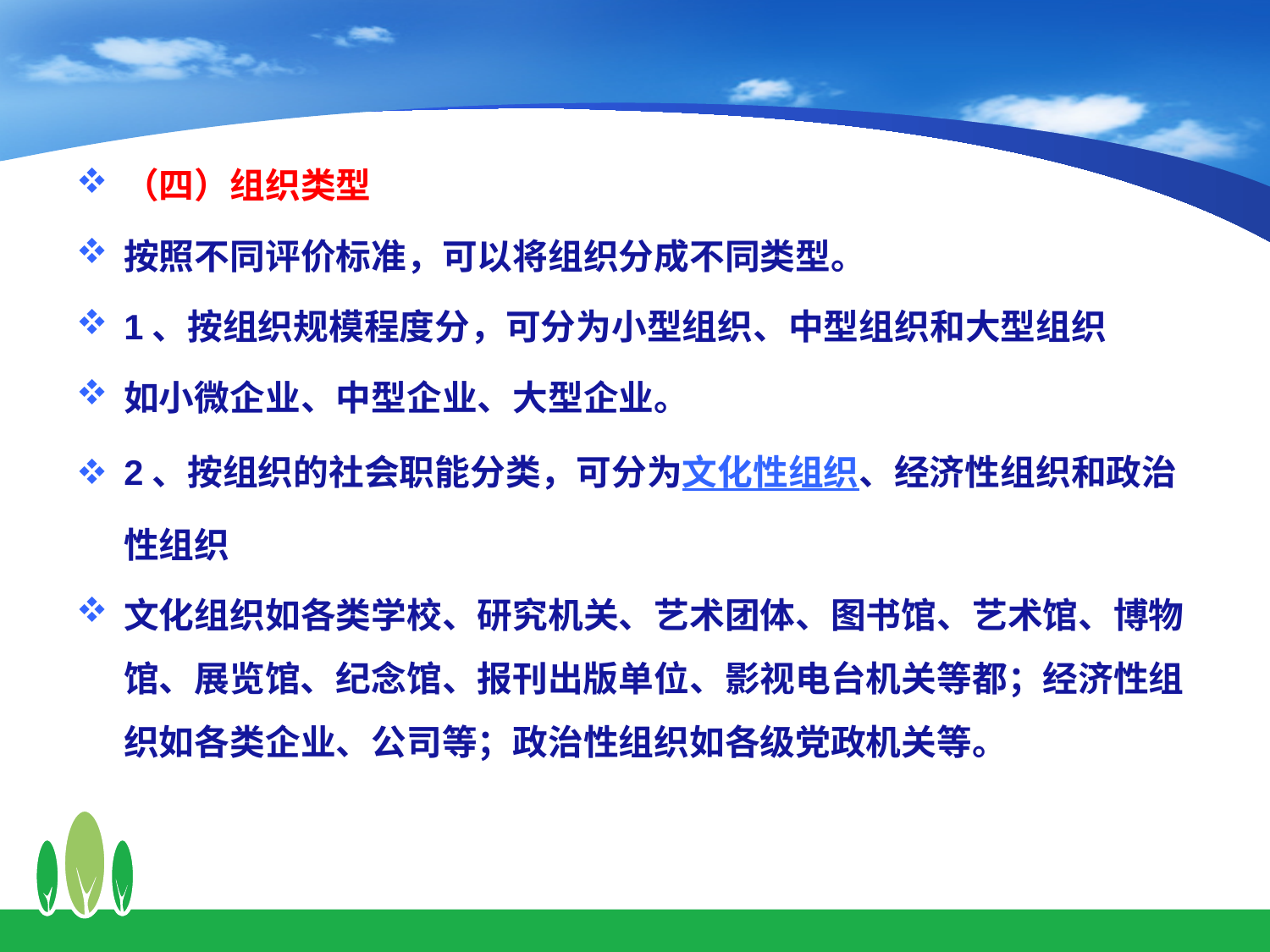

（四）组织类型
按照不同评价标准，可以将组织分成不同类型。
1、按组织规模程度分，可分为小型组织、中型组织和大型组织
如小微企业、中型企业、大型企业。
2、按组织的社会职能分类，可分为文化性组织、经济性组织和政治性组织
文化组织如各类学校、研究机关、艺术团体、图书馆、艺术馆、博物馆、展览馆、纪念馆、报刊出版单位、影视电台机关等都；经济性组织如各类企业、公司等；政治性组织如各级党政机关等。